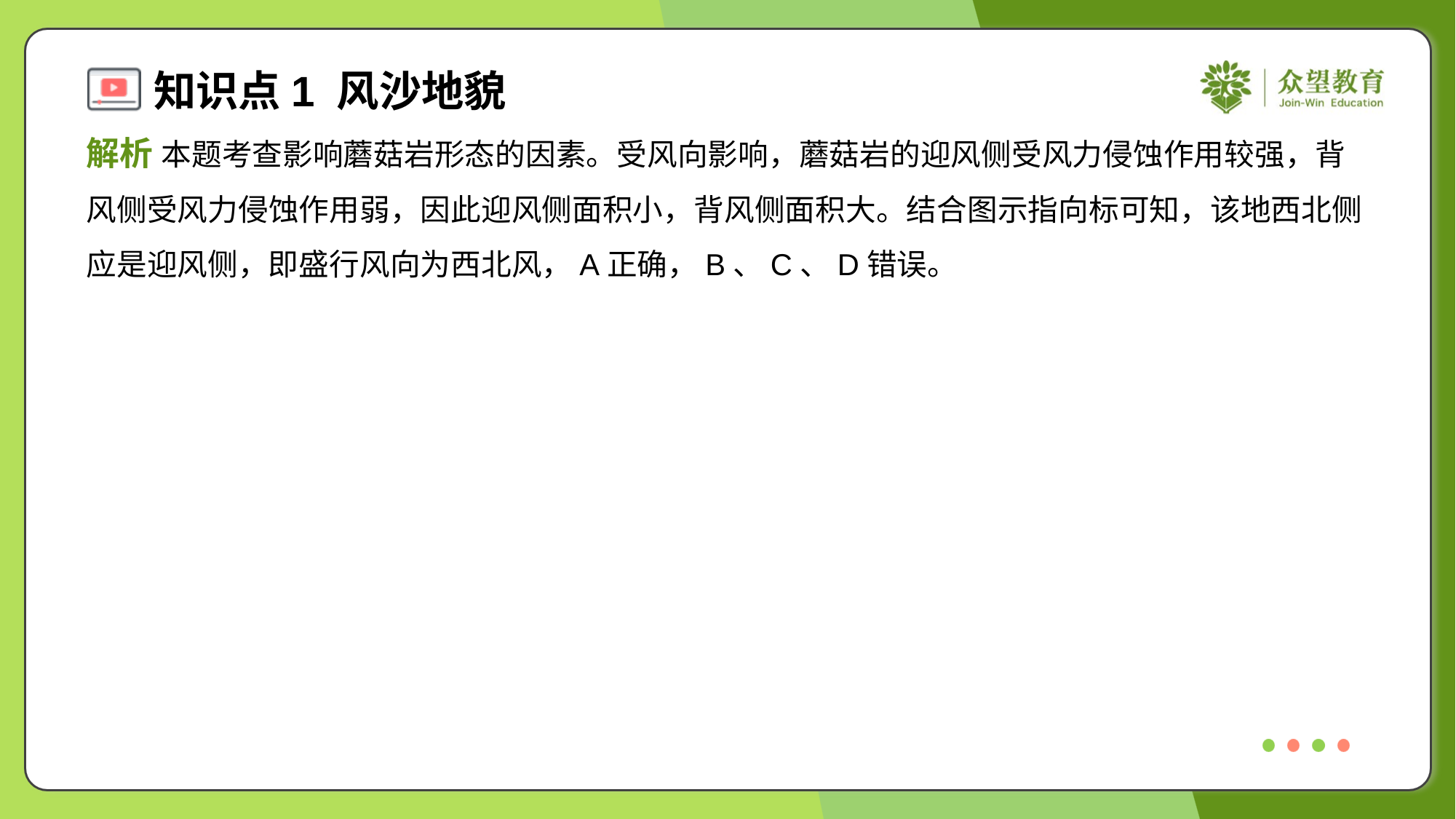

解析 本题考查影响蘑菇岩形态的因素。受风向影响，蘑菇岩的迎风侧受风力侵蚀作用较强，背
风侧受风力侵蚀作用弱，因此迎风侧面积小，背风侧面积大。结合图示指向标可知，该地西北侧
应是迎风侧，即盛行风向为西北风，A正确，B、C、D错误。